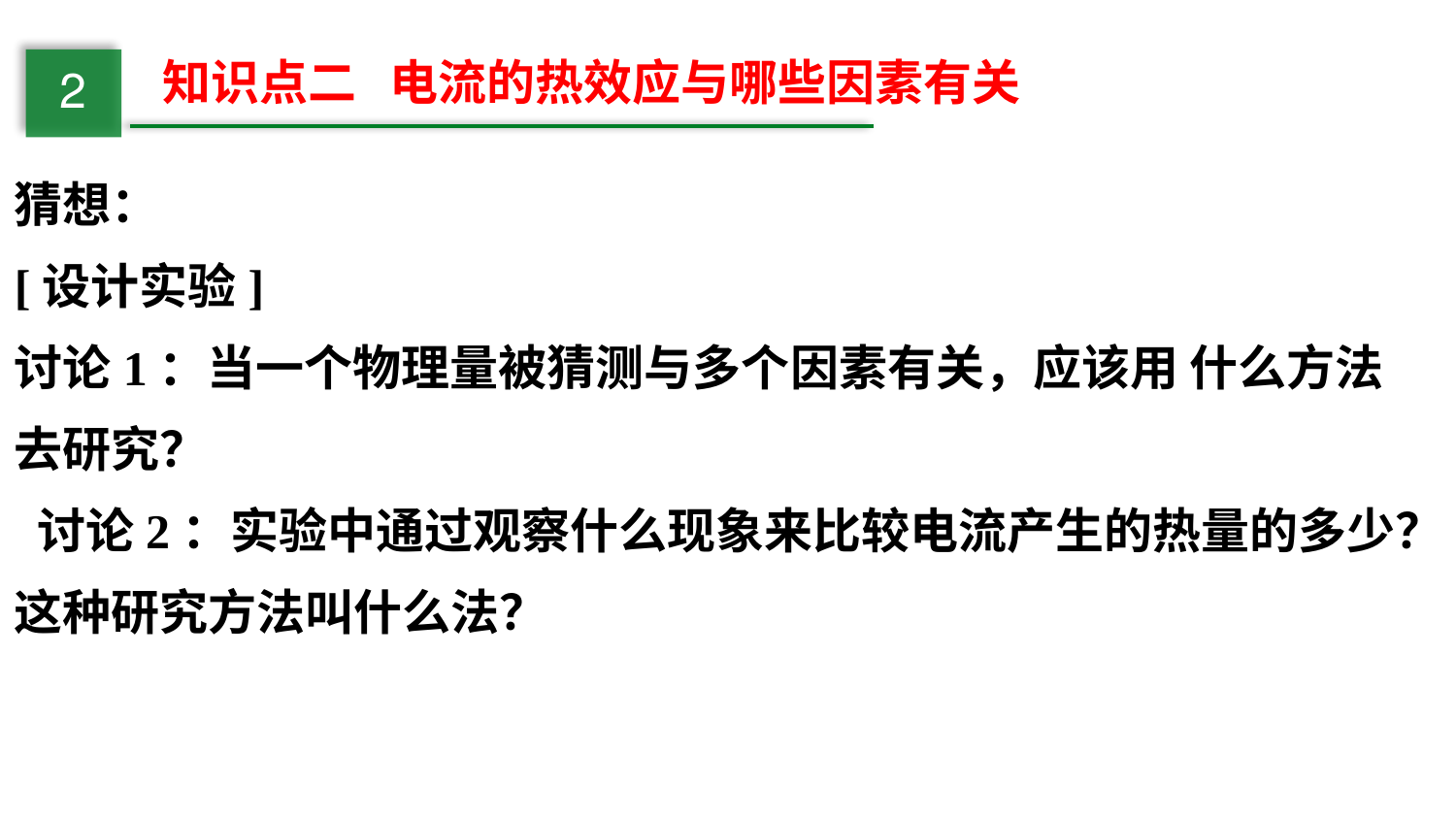

知识点二   电流的热效应与哪些因素有关

2
猜想：
[设计实验]
讨论1：当一个物理量被猜测与多个因素有关，应该用 什么方法去研究？
 讨论2：实验中通过观察什么现象来比较电流产生的热量的多少？这种研究方法叫什么法？